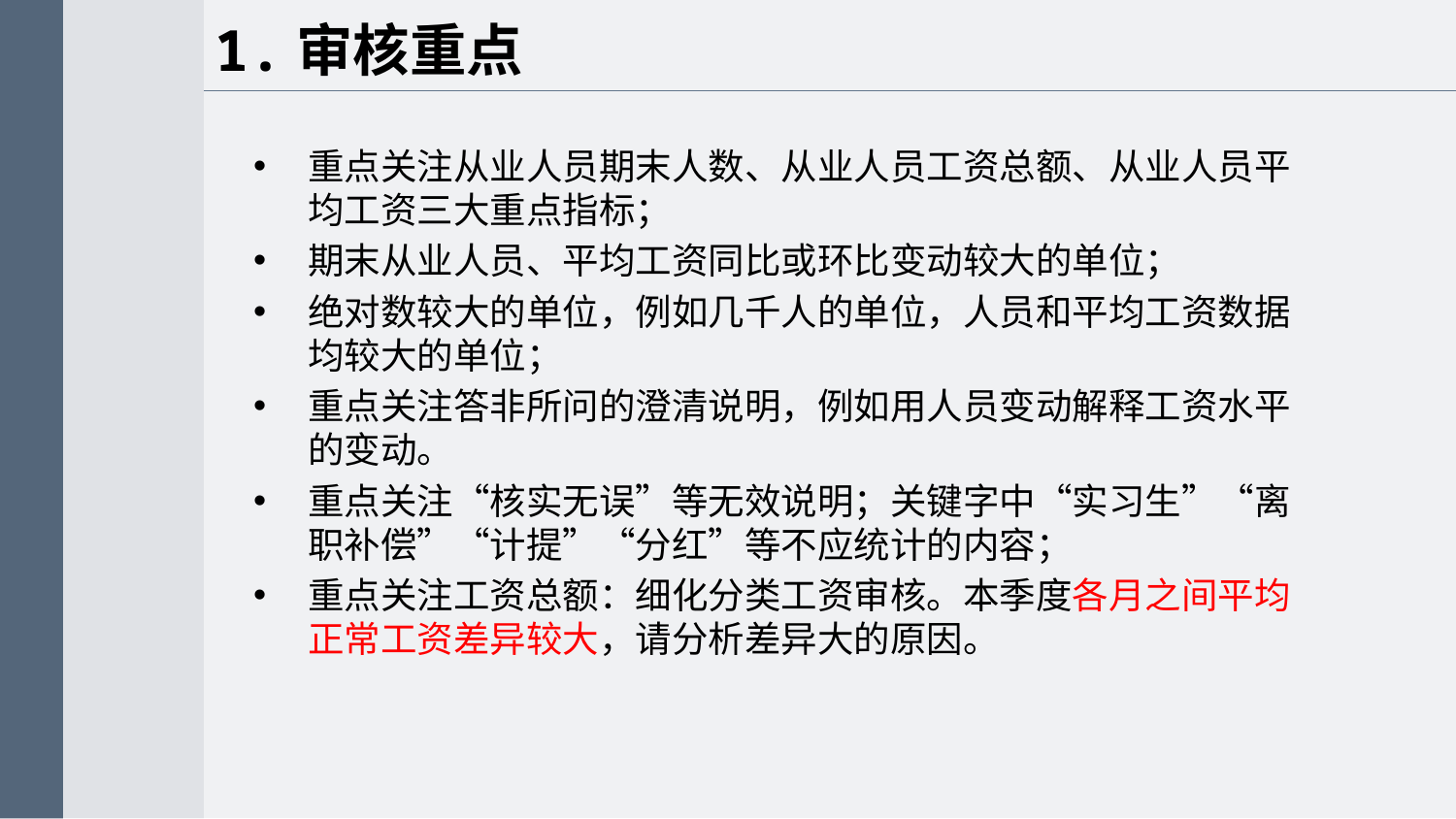

1.审核重点
重点关注从业人员期末人数、从业人员工资总额、从业人员平均工资三大重点指标；
期末从业人员、平均工资同比或环比变动较大的单位；
绝对数较大的单位，例如几千人的单位，人员和平均工资数据均较大的单位；
重点关注答非所问的澄清说明，例如用人员变动解释工资水平的变动。
重点关注“核实无误”等无效说明；关键字中“实习生”“离职补偿”“计提”“分红”等不应统计的内容；
重点关注工资总额：细化分类工资审核。本季度各月之间平均正常工资差异较大，请分析差异大的原因。